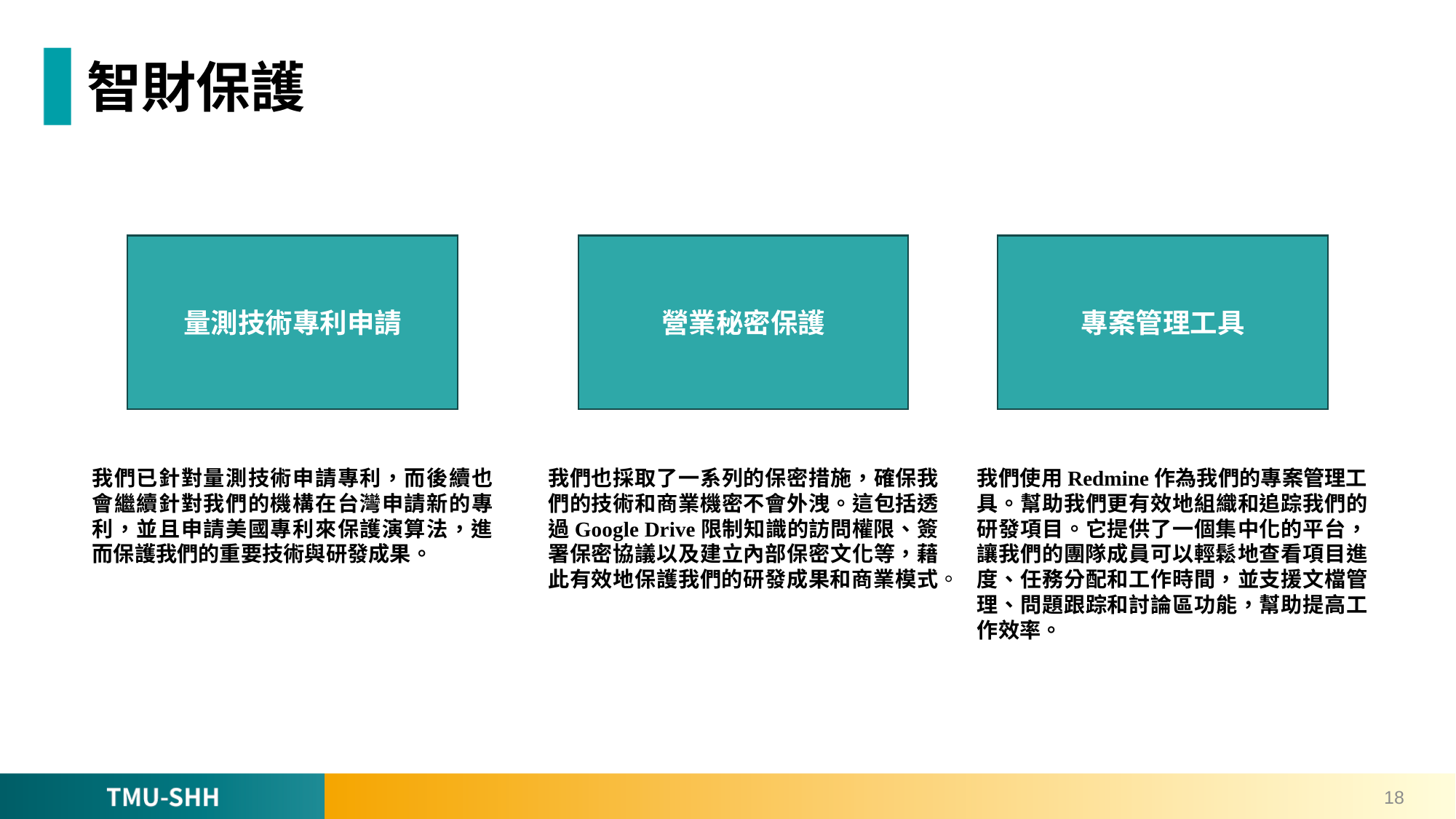

# 智財保護
量測技術專利申請
營業秘密保護
專案管理工具
我們已針對量測技術申請專利，而後續也會繼續針對我們的機構在台灣申請新的專利，並且申請美國專利來保護演算法，進而保護我們的重要技術與研發成果。
我們也採取了一系列的保密措施，確保我們的技術和商業機密不會外洩。這包括透過Google Drive限制知識的訪問權限、簽署保密協議以及建立內部保密文化等，藉此有效地保護我們的研發成果和商業模式。
我們使用Redmine作為我們的專案管理工具。幫助我們更有效地組織和追踪我們的研發項目。它提供了一個集中化的平台，讓我們的團隊成員可以輕鬆地查看項目進度、任務分配和工作時間，並支援文檔管理、問題跟踪和討論區功能，幫助提高工作效率。
18